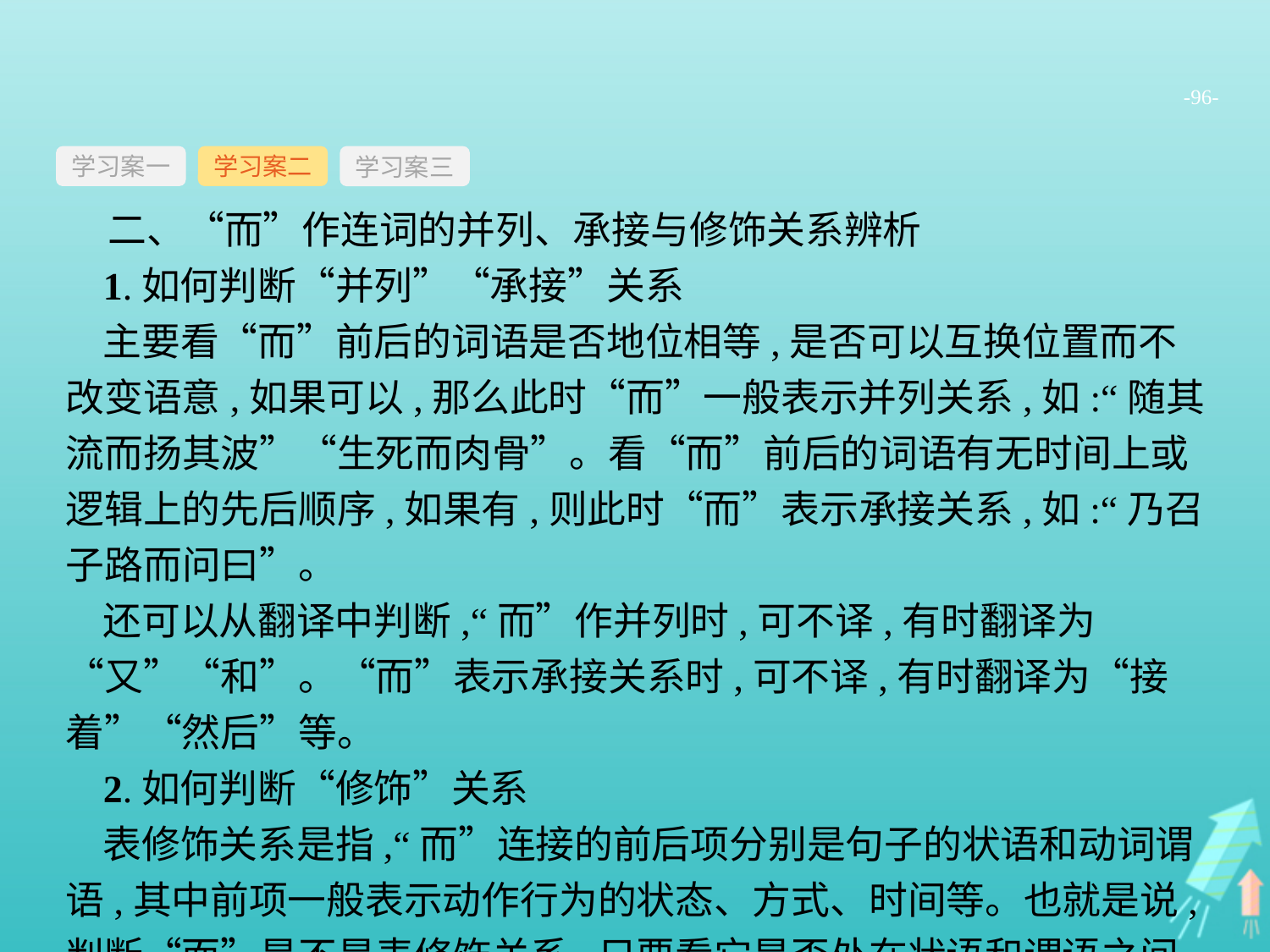

-96-
学习案一
学习案三
学习案二
二、“而”作连词的并列、承接与修饰关系辨析
1.如何判断“并列”“承接”关系
主要看“而”前后的词语是否地位相等,是否可以互换位置而不改变语意,如果可以,那么此时“而”一般表示并列关系,如:“随其流而扬其波”“生死而肉骨”。看“而”前后的词语有无时间上或逻辑上的先后顺序,如果有,则此时“而”表示承接关系,如:“乃召子路而问曰”。
还可以从翻译中判断,“而”作并列时,可不译,有时翻译为“又”“和”。“而”表示承接关系时,可不译,有时翻译为“接着”“然后”等。
2.如何判断“修饰”关系
表修饰关系是指,“而”连接的前后项分别是句子的状语和动词谓语,其中前项一般表示动作行为的状态、方式、时间等。也就是说,判断“而”是不是表修饰关系,只要看它是否处在状语和谓语之间就基本上可以断定了。